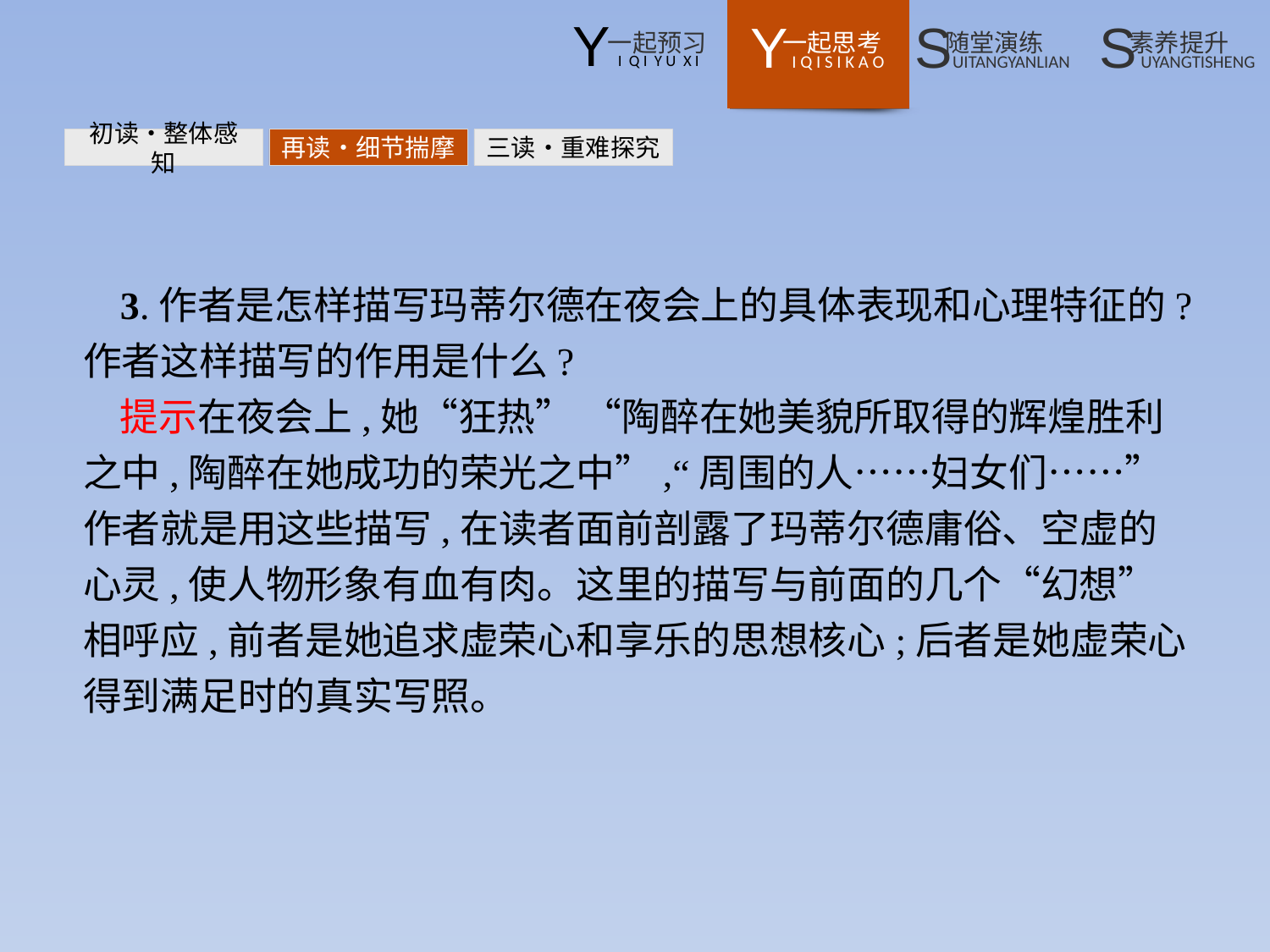

初读•整体感知
再读•细节揣摩
三读•重难探究
3.作者是怎样描写玛蒂尔德在夜会上的具体表现和心理特征的?作者这样描写的作用是什么?
提示在夜会上,她“狂热” “陶醉在她美貌所取得的辉煌胜利之中,陶醉在她成功的荣光之中”,“周围的人……妇女们……”作者就是用这些描写,在读者面前剖露了玛蒂尔德庸俗、空虚的心灵,使人物形象有血有肉。这里的描写与前面的几个“幻想”相呼应,前者是她追求虚荣心和享乐的思想核心;后者是她虚荣心得到满足时的真实写照。